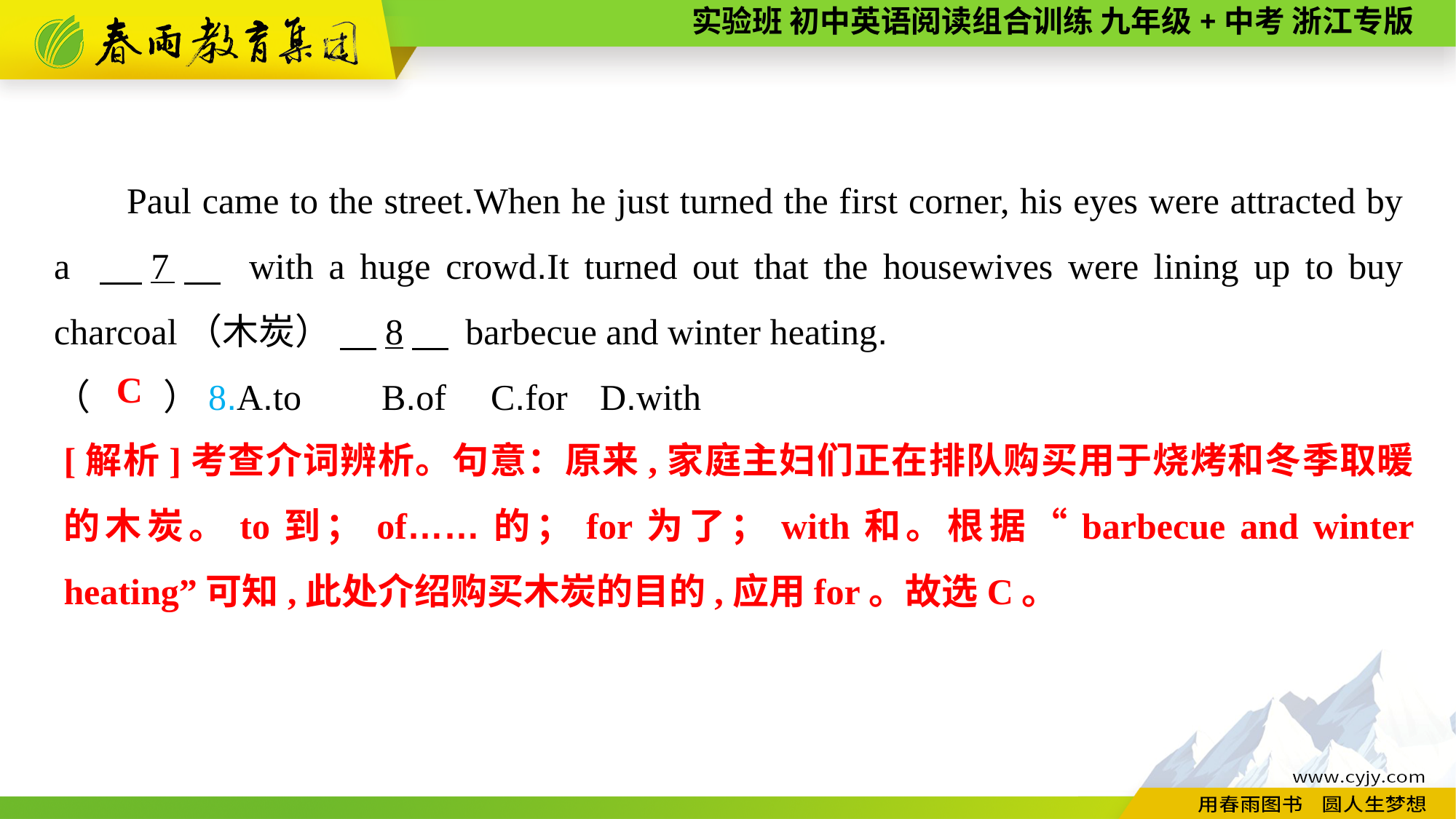

Paul came to the street.When he just turned the first corner, his eyes were attracted by a 　7　 with a huge crowd.It turned out that the housewives were lining up to buy charcoal（木炭） 　8　 barbecue and winter heating.
（　　）8.A.to	B.of	C.for	D.with
C
[解析]考查介词辨析。句意：原来,家庭主妇们正在排队购买用于烧烤和冬季取暖的木炭。to到；of……的；for为了；with和。根据“barbecue and winter heating”可知,此处介绍购买木炭的目的,应用for。故选C。